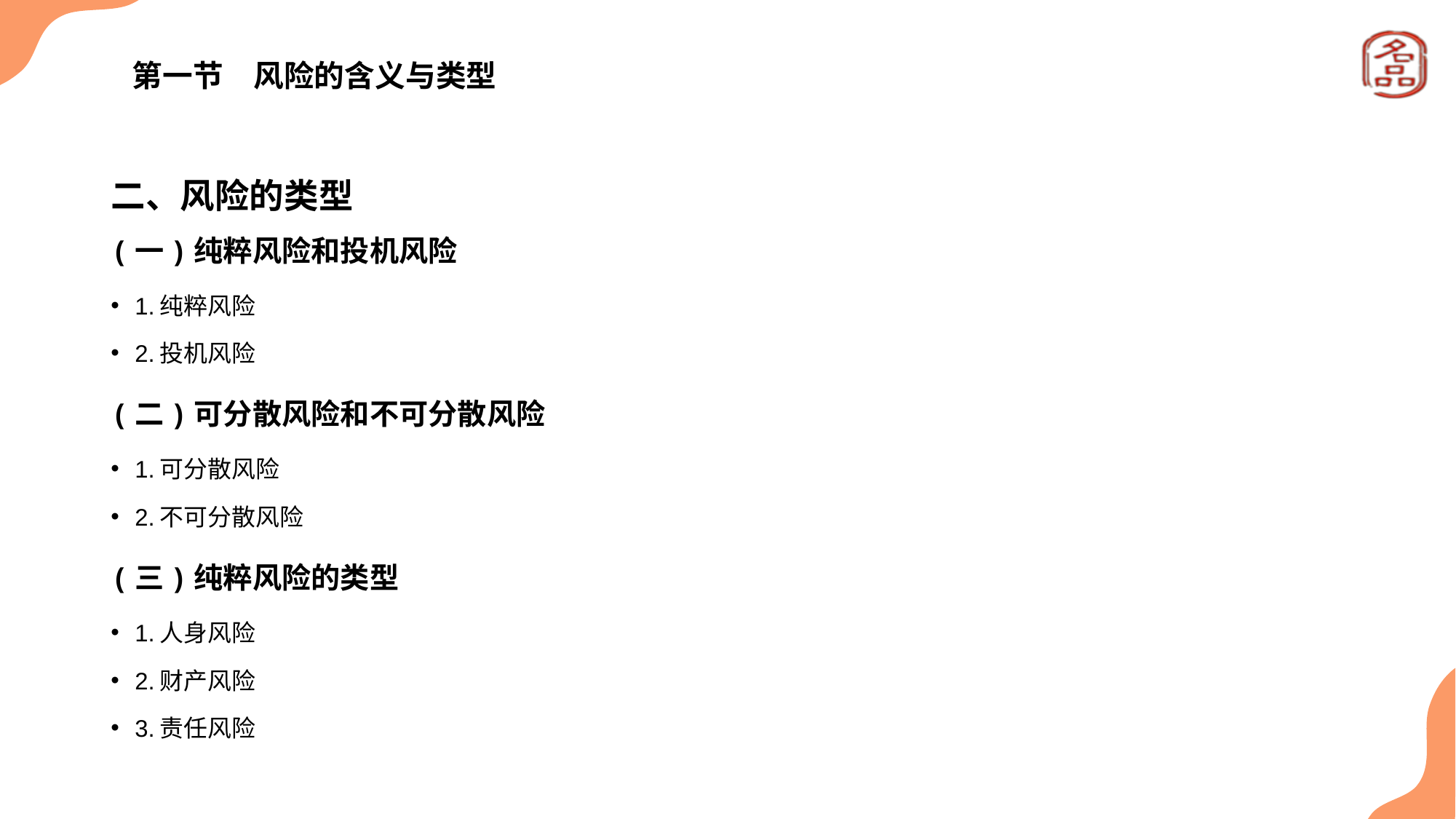

# 第一节　风险的含义与类型
二、风险的类型
(一)纯粹风险和投机风险
1.纯粹风险
2.投机风险
(二)可分散风险和不可分散风险
1.可分散风险
2.不可分散风险
(三)纯粹风险的类型
1.人身风险
2.财产风险
3.责任风险